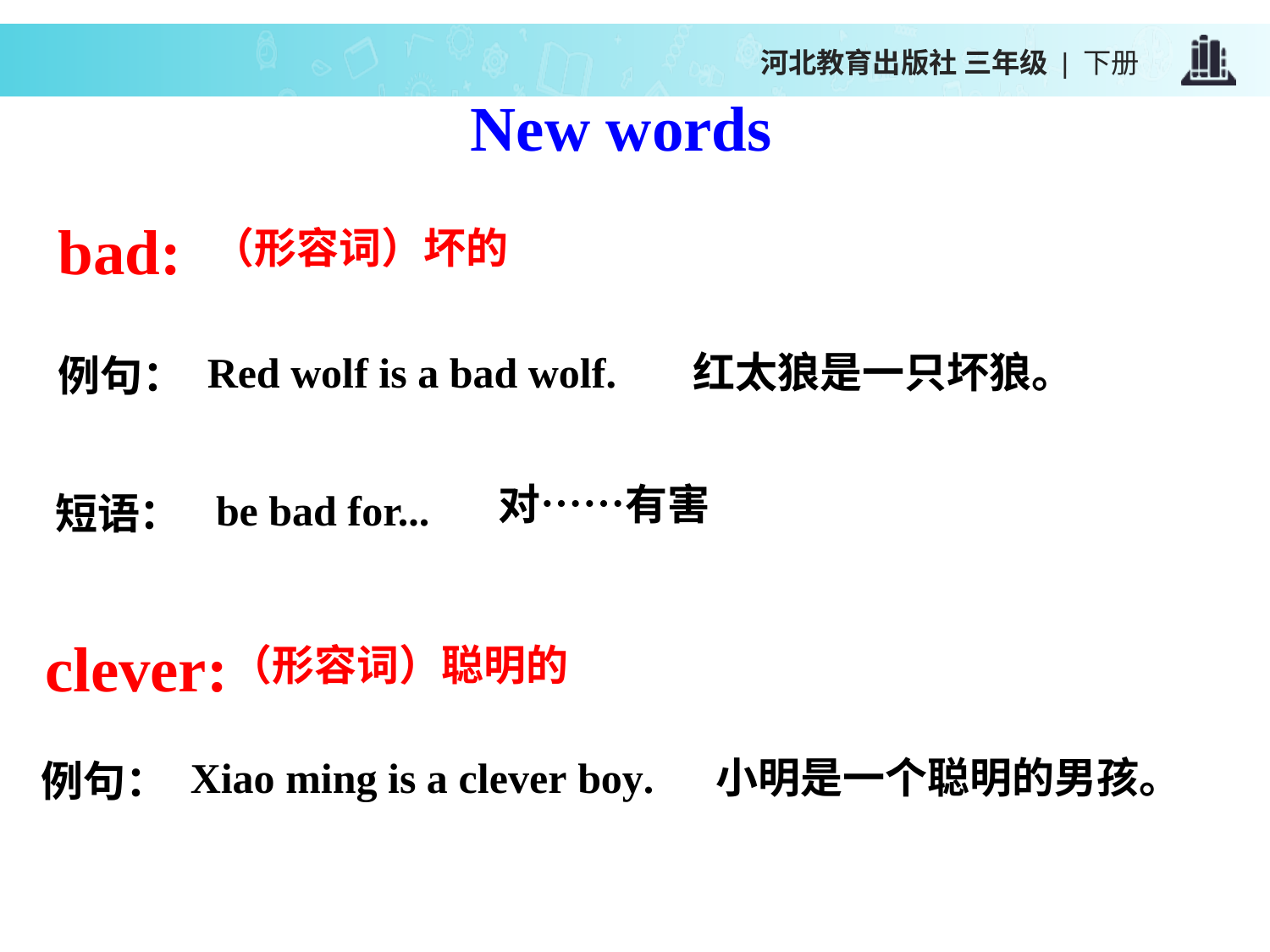

河北教育出版社 三年级 | 下册
New words
bad:
（形容词）坏的
 Red wolf is a bad wolf.
红太狼是一只坏狼。
例句：
对……有害
 be bad for...
短语：
clever:
（形容词）聪明的
小明是一个聪明的男孩。
 Xiao ming is a clever boy.
例句：